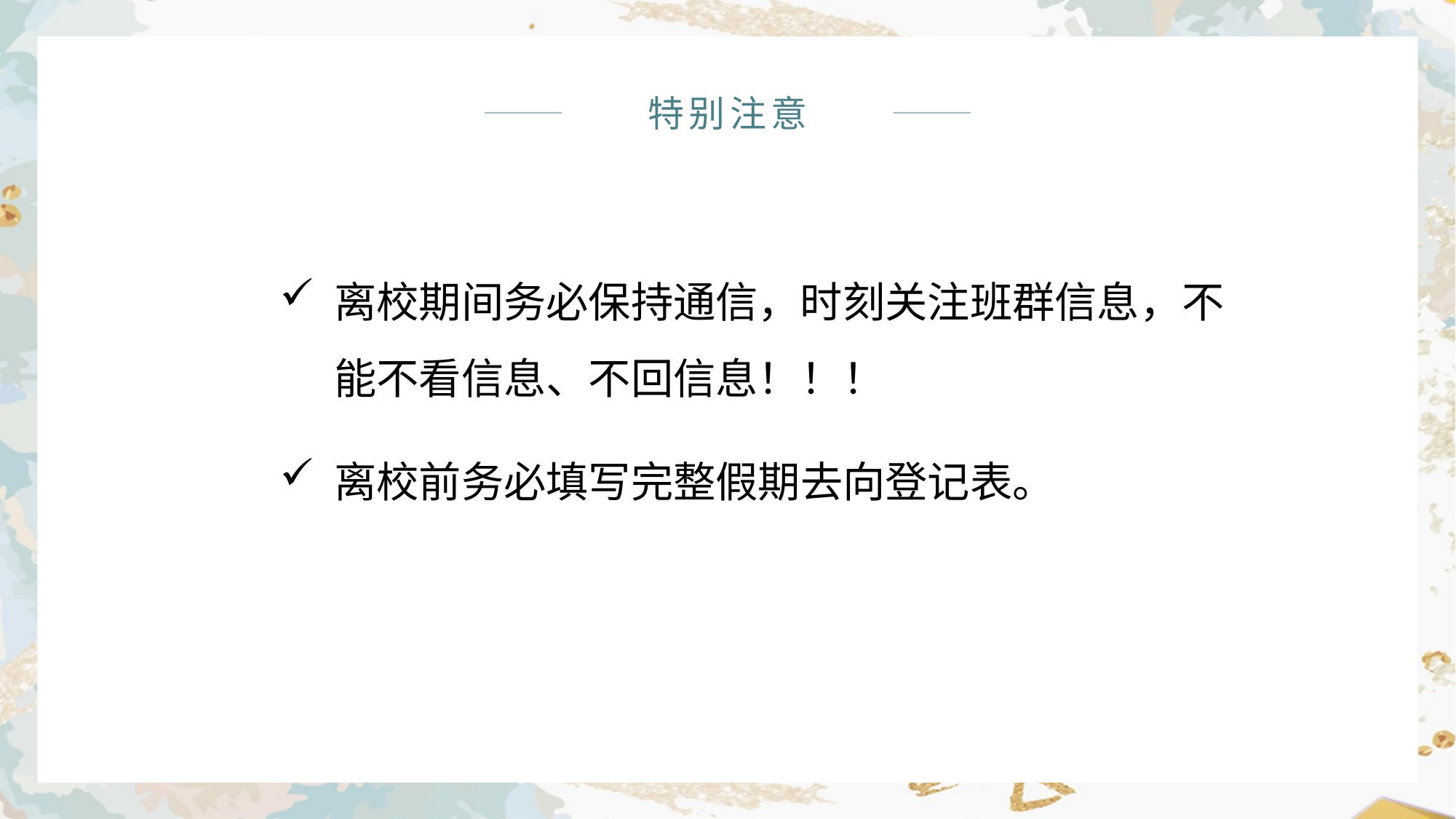

特别注意
离校期间务必保持通信，时刻关注班群信息，不能不看信息、不回信息！！！

离校前务必填写完整假期去向登记表。